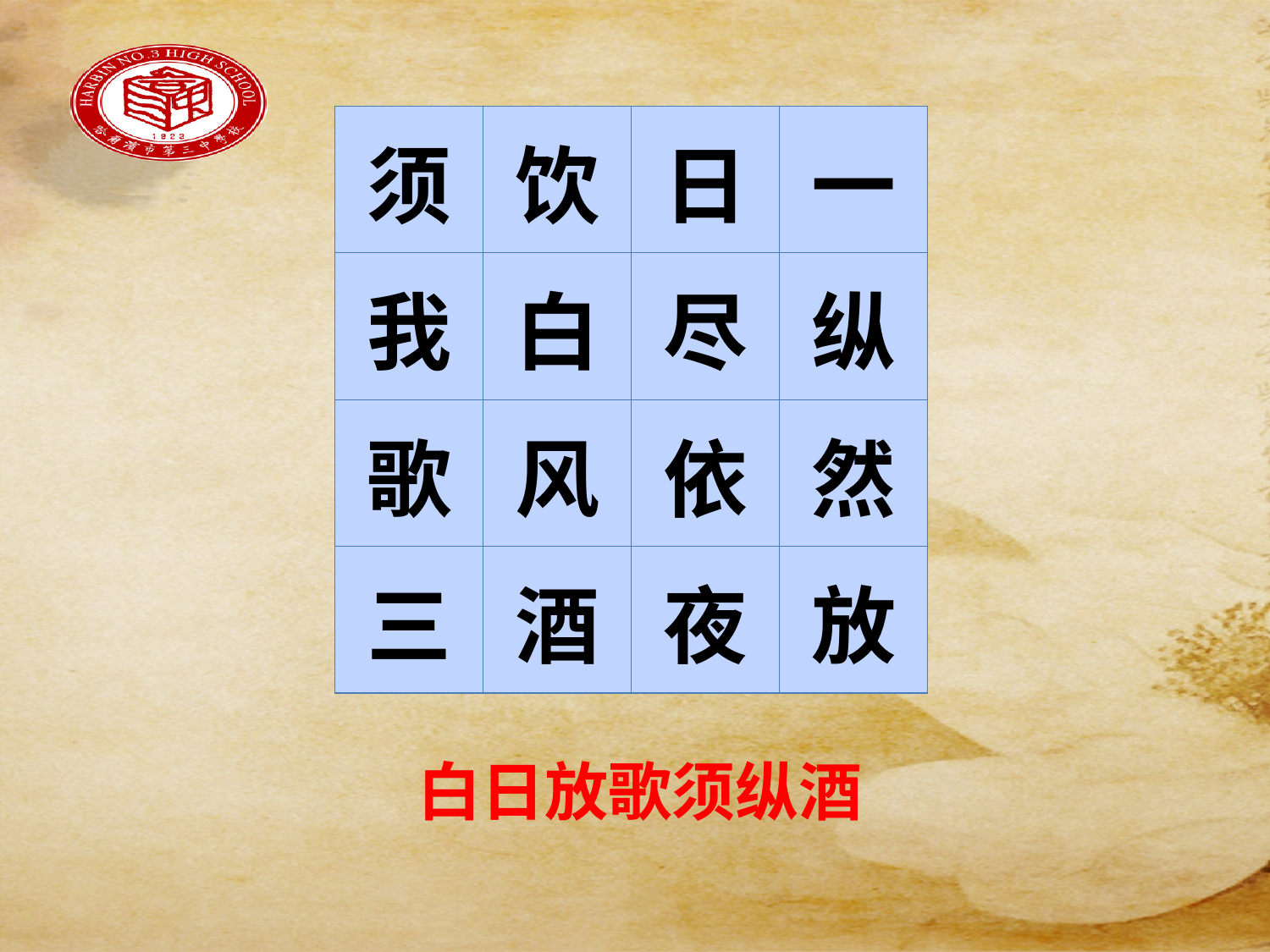

#
| 须 | 饮 | 日 | 一 |
| --- | --- | --- | --- |
| 我 | 白 | 尽 | 纵 |
| 歌 | 风 | 依 | 然 |
| 三 | 酒 | 夜 | 放 |
白日放歌须纵酒